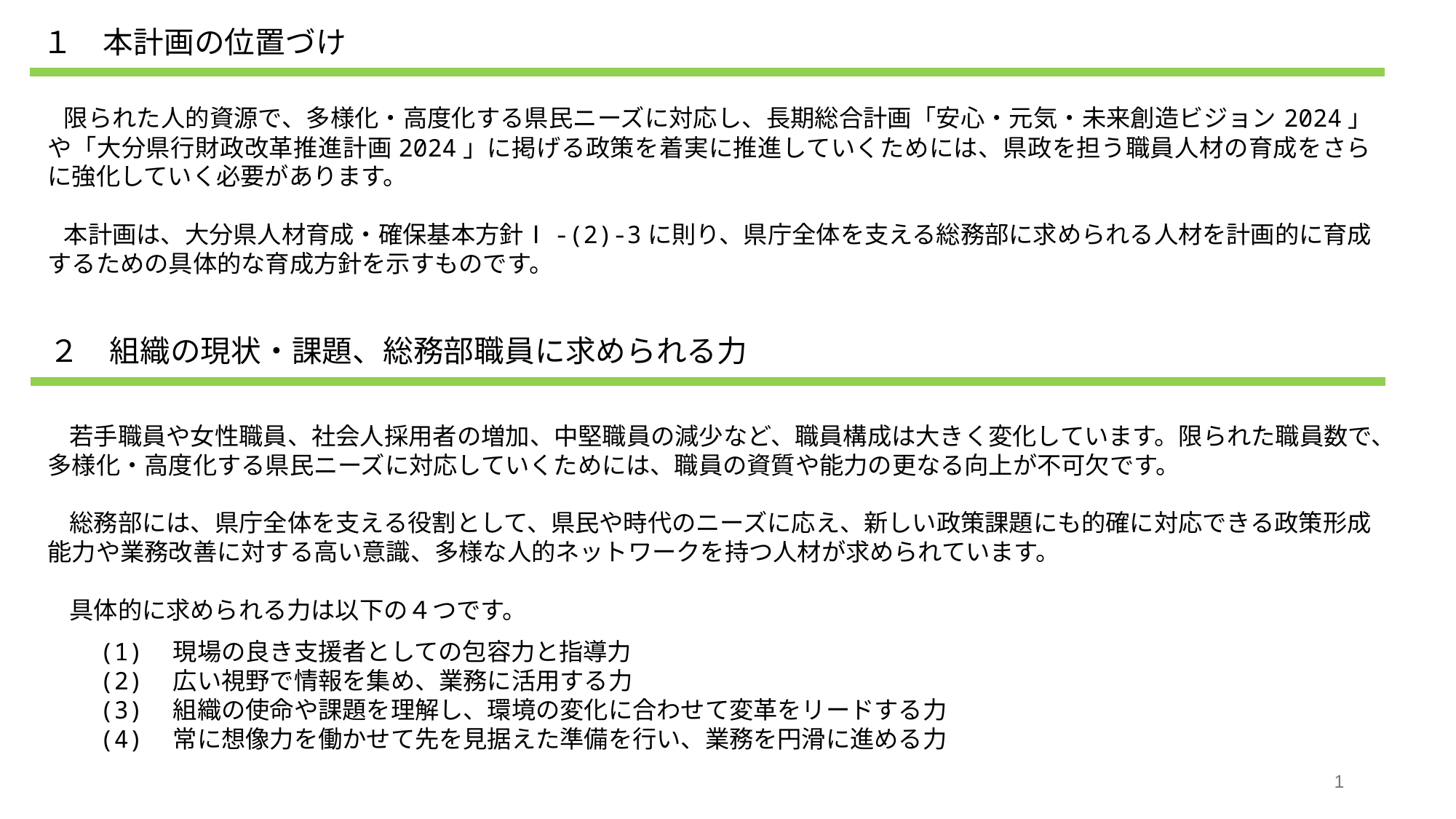

１　本計画の位置づけ
限られた人的資源で、多様化・高度化する県民ニーズに対応し、長期総合計画「安心・元気・未来創造ビジョン2024」や「大分県行財政改革推進計画2024」に掲げる政策を着実に推進していくためには、県政を担う職員人材の育成をさらに強化していく必要があります。

本計画は、大分県人材育成・確保基本方針Ⅰ-(2)-3に則り、県庁全体を支える総務部に求められる人材を計画的に育成するための具体的な育成方針を示すものです。
２　組織の現状・課題、総務部職員に求められる力
若手職員や女性職員、社会人採用者の増加、中堅職員の減少など、職員構成は大きく変化しています。限られた職員数で、多様化・高度化する県民ニーズに対応していくためには、職員の資質や能力の更なる向上が不可欠です。

総務部には、県庁全体を支える役割として、県民や時代のニーズに応え、新しい政策課題にも的確に対応できる政策形成能力や業務改善に対する高い意識、多様な人的ネットワークを持つ人材が求められています。

具体的に求められる力は以下の４つです。

　(1)　現場の良き支援者としての包容力と指導力
　(2)　広い視野で情報を集め、業務に活用する力
　(3)　組織の使命や課題を理解し、環境の変化に合わせて変革をリードする力
　(4)　常に想像力を働かせて先を見据えた準備を行い、業務を円滑に進める力

1